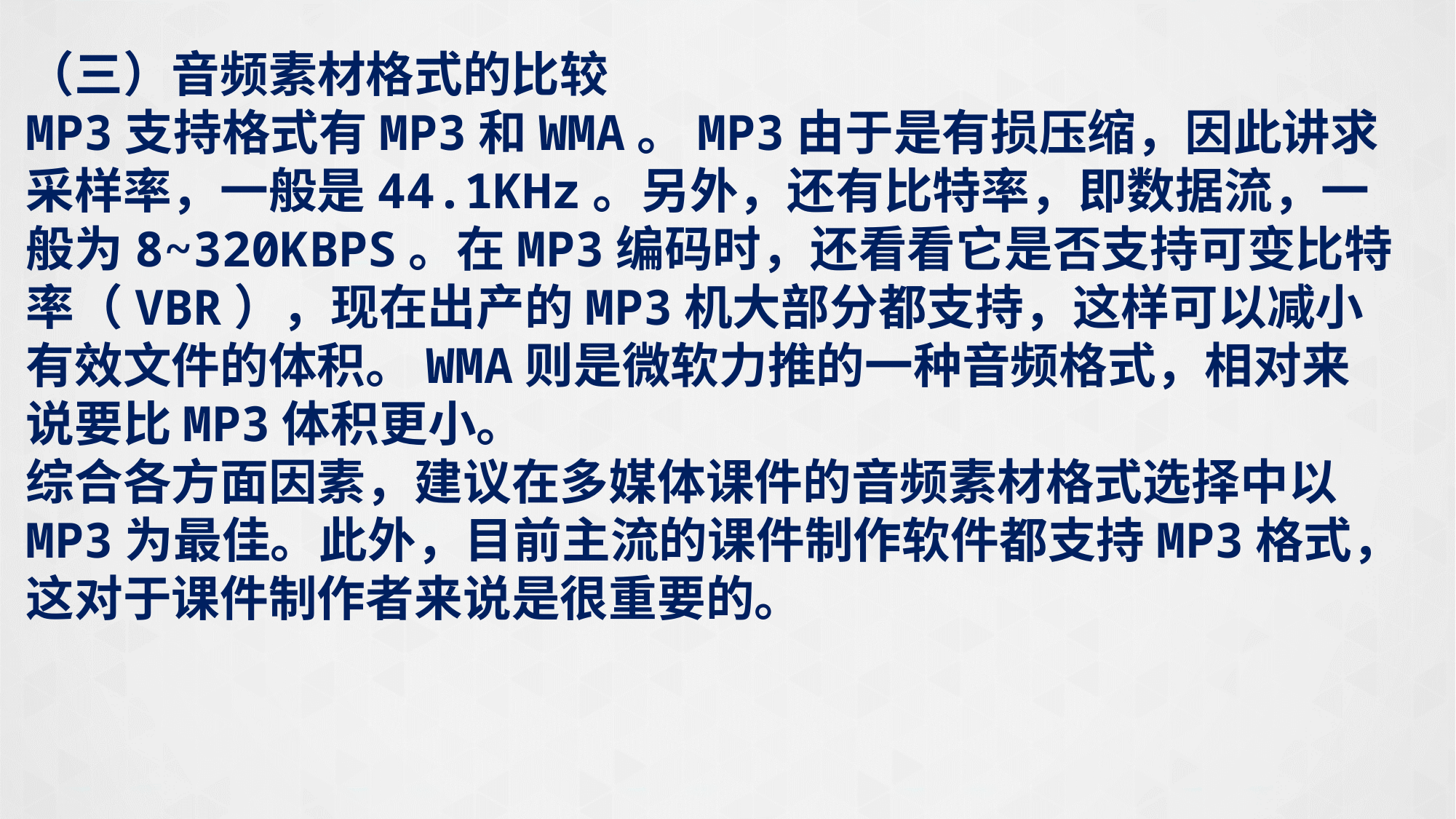

（三）音频素材格式的比较
MP3支持格式有MP3和WMA。MP3由于是有损压缩，因此讲求采样率，一般是44.1KHz。另外，还有比特率，即数据流，一般为8~320KBPS。在MP3编码时，还看看它是否支持可变比特率（VBR），现在出产的MP3机大部分都支持，这样可以减小有效文件的体积。WMA则是微软力推的一种音频格式，相对来说要比MP3体积更小。
综合各方面因素，建议在多媒体课件的音频素材格式选择中以MP3为最佳。此外，目前主流的课件制作软件都支持MP3格式，这对于课件制作者来说是很重要的。